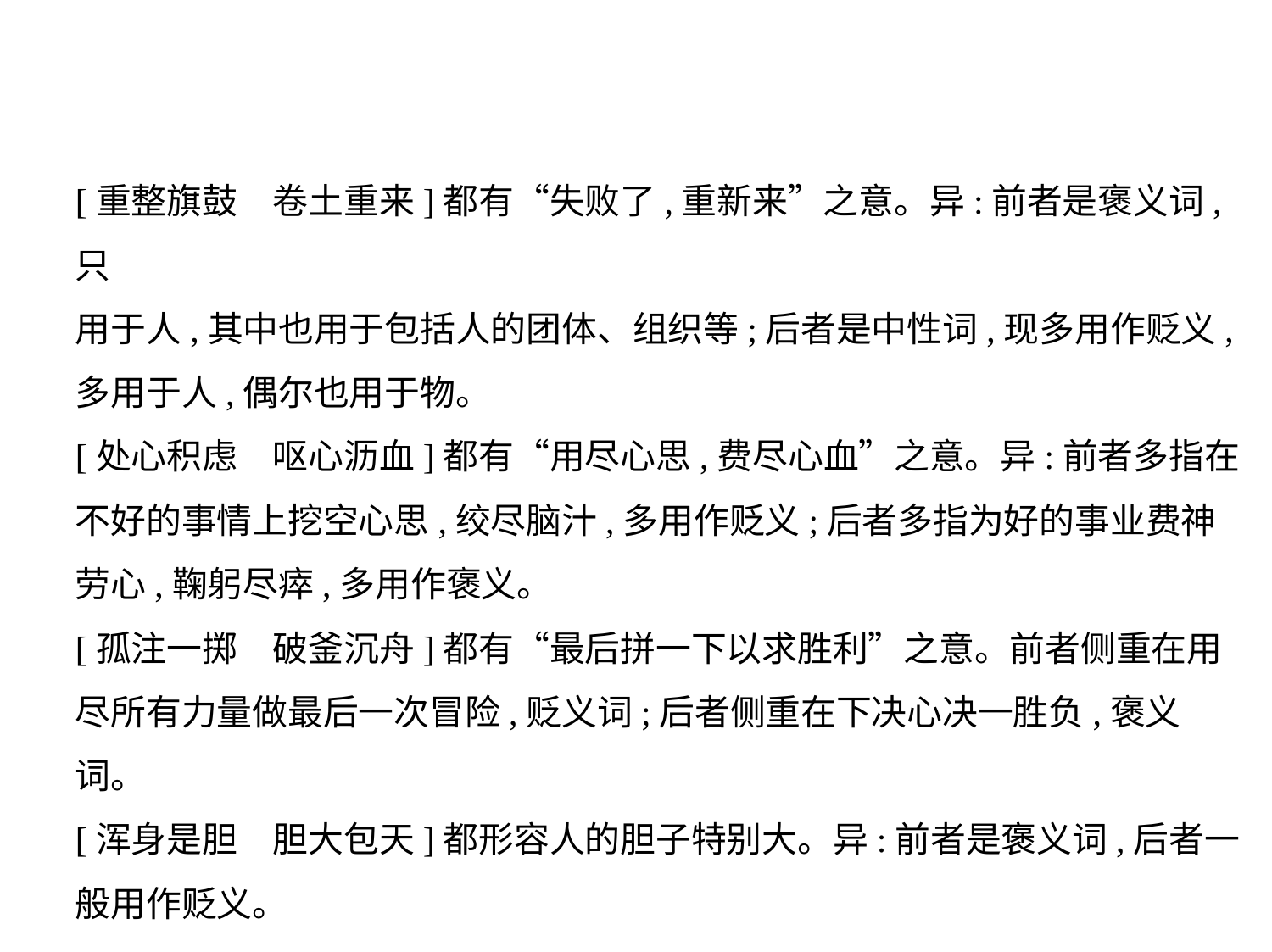

[重整旗鼓　卷土重来]都有“失败了,重新来”之意。异:前者是褒义词,只
用于人,其中也用于包括人的团体、组织等;后者是中性词,现多用作贬义,
多用于人,偶尔也用于物。
[处心积虑　呕心沥血]都有“用尽心思,费尽心血”之意。异:前者多指在
不好的事情上挖空心思,绞尽脑汁,多用作贬义;后者多指为好的事业费神
劳心,鞠躬尽瘁,多用作褒义。
[孤注一掷　破釜沉舟]都有“最后拼一下以求胜利”之意。前者侧重在用
尽所有力量做最后一次冒险,贬义词;后者侧重在下决心决一胜负,褒义
词。
[浑身是胆　胆大包天]都形容人的胆子特别大。异:前者是褒义词,后者一
般用作贬义。